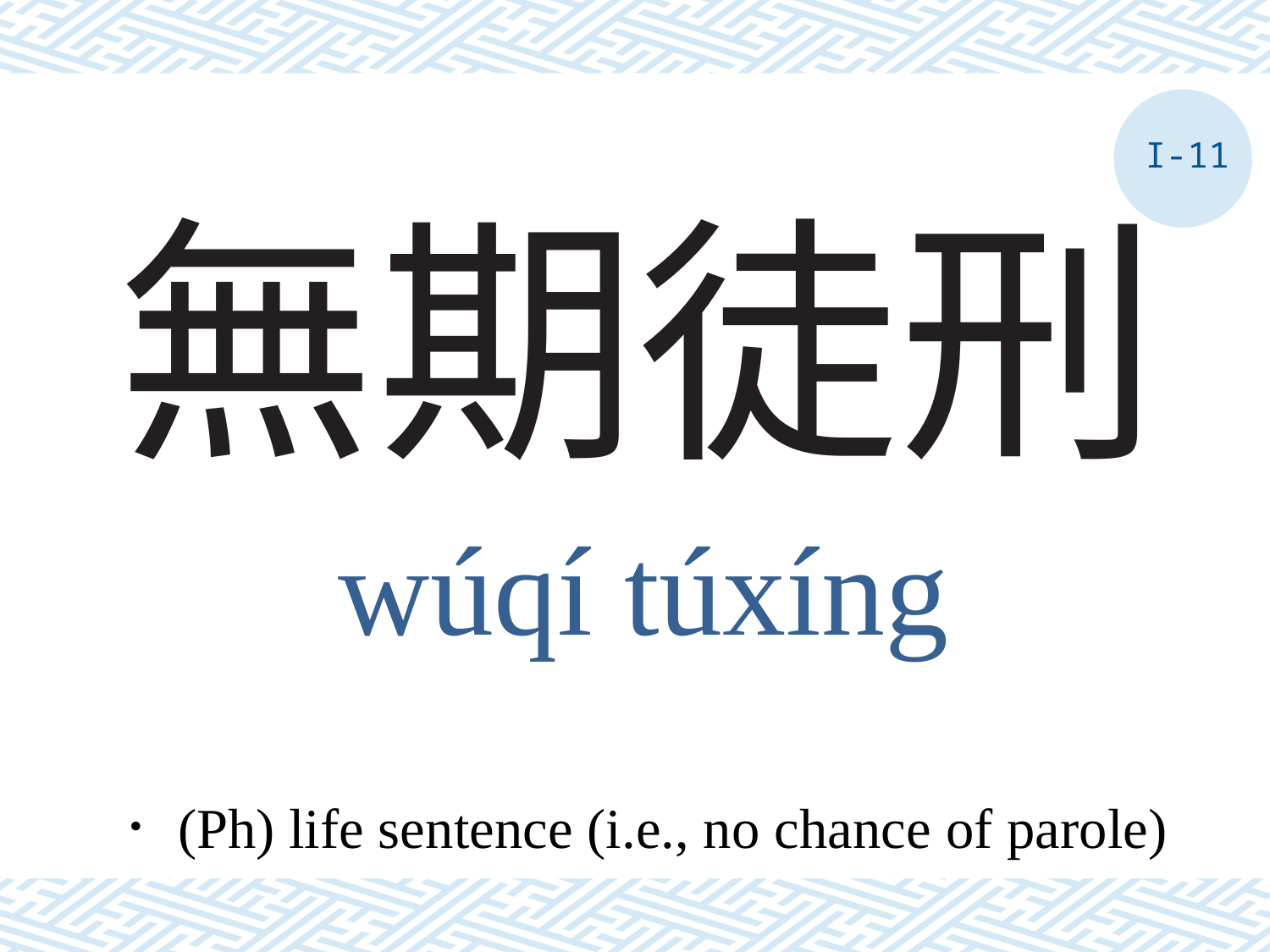

I-11

# 無期徒刑
wúqí túxíng
．(Ph) life sentence (i.e., no chance of parole)